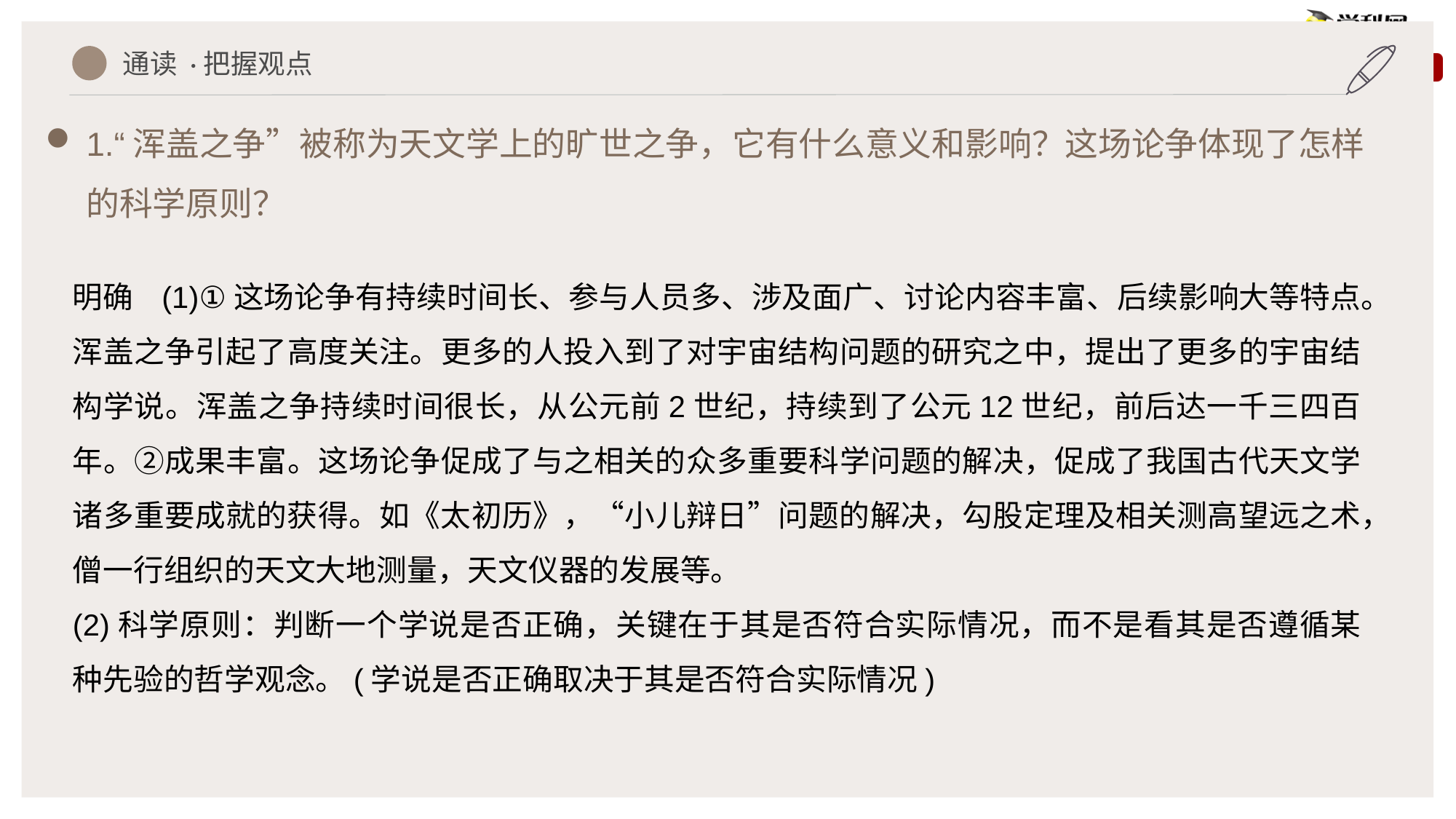

通读 ·把握观点

1.“浑盖之争”被称为天文学上的旷世之争，它有什么意义和影响？这场论争体现了怎样的科学原则？
明确   (1)①这场论争有持续时间长、参与人员多、涉及面广、讨论内容丰富、后续影响大等特点。浑盖之争引起了高度关注。更多的人投入到了对宇宙结构问题的研究之中，提出了更多的宇宙结构学说。浑盖之争持续时间很长，从公元前2世纪，持续到了公元12世纪，前后达一千三四百年。②成果丰富。这场论争促成了与之相关的众多重要科学问题的解决，促成了我国古代天文学诸多重要成就的获得。如《太初历》，“小儿辩日”问题的解决，勾股定理及相关测高望远之术，僧一行组织的天文大地测量，天文仪器的发展等。
(2)科学原则：判断一个学说是否正确，关键在于其是否符合实际情况，而不是看其是否遵循某种先验的哲学观念。(学说是否正确取决于其是否符合实际情况)